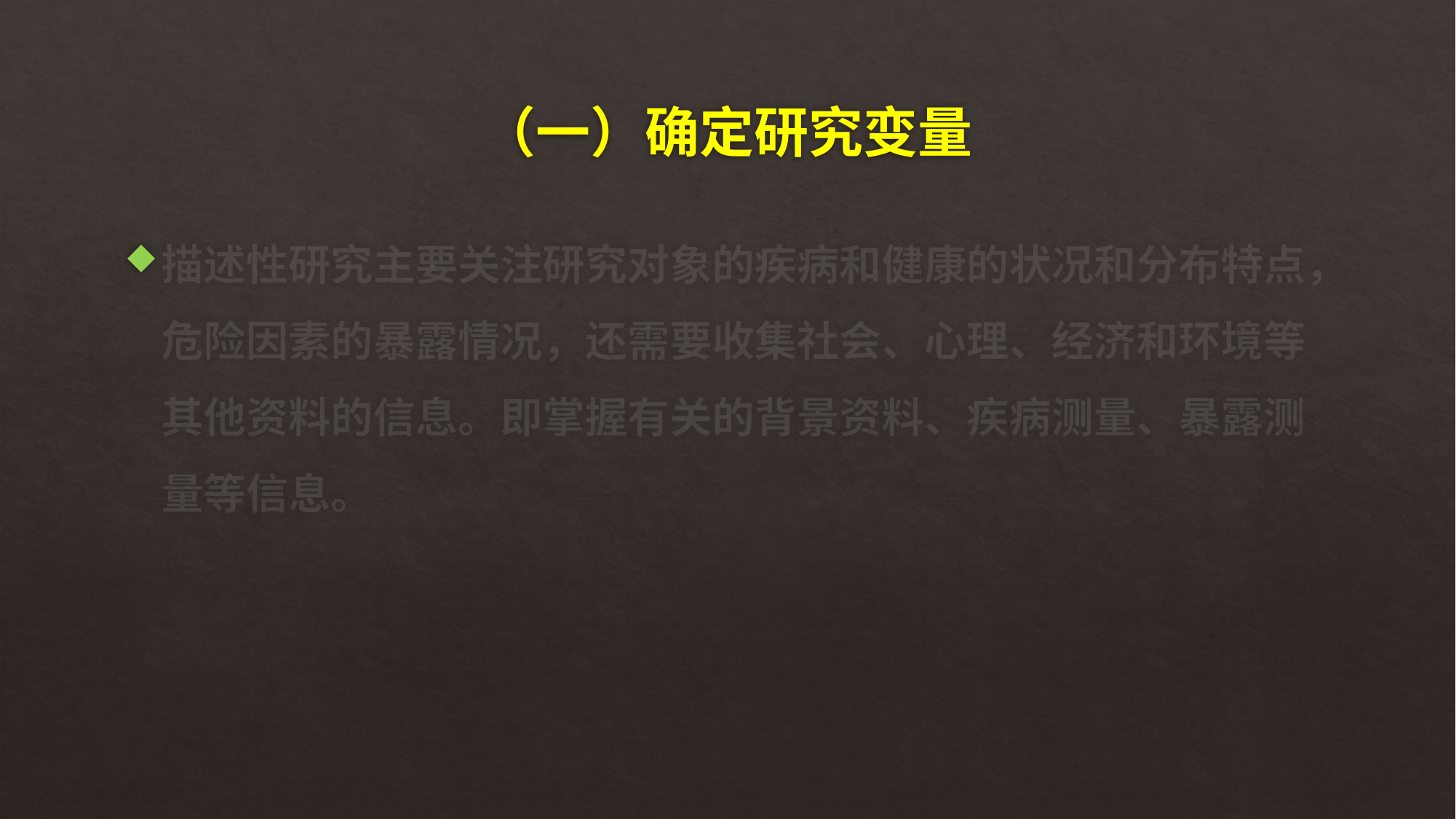

# （一）确定研究变量
描述性研究主要关注研究对象的疾病和健康的状况和分布特点，危险因素的暴露情况，还需要收集社会、心理、经济和环境等其他资料的信息。即掌握有关的背景资料、疾病测量、暴露测量等信息。